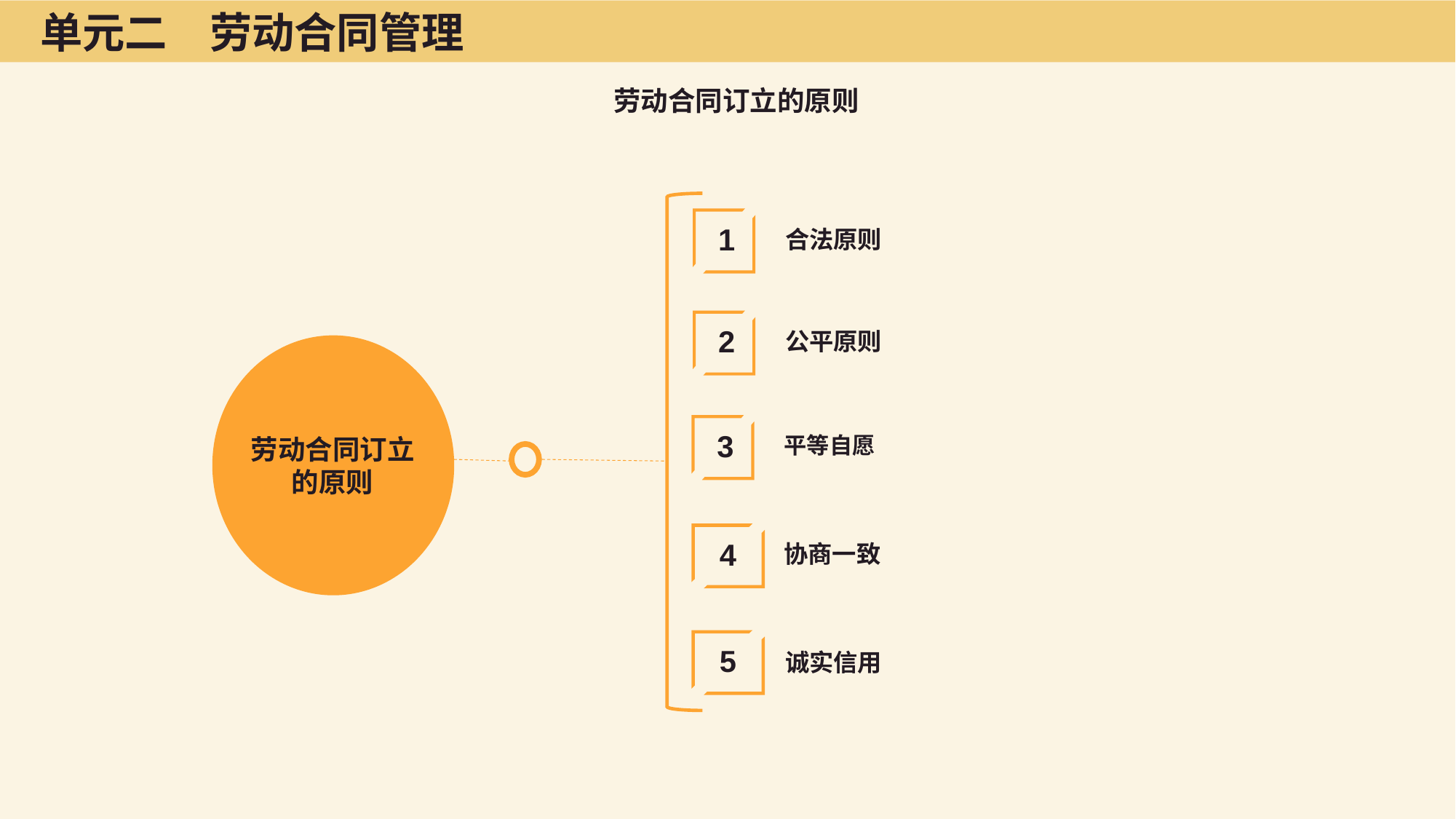

单元二　劳动合同管理
劳动合同订立的原则

合法原则

1
公平原则

2

平等自愿

3
劳动合同订立的原则

协商一致

4
诚实信用

5